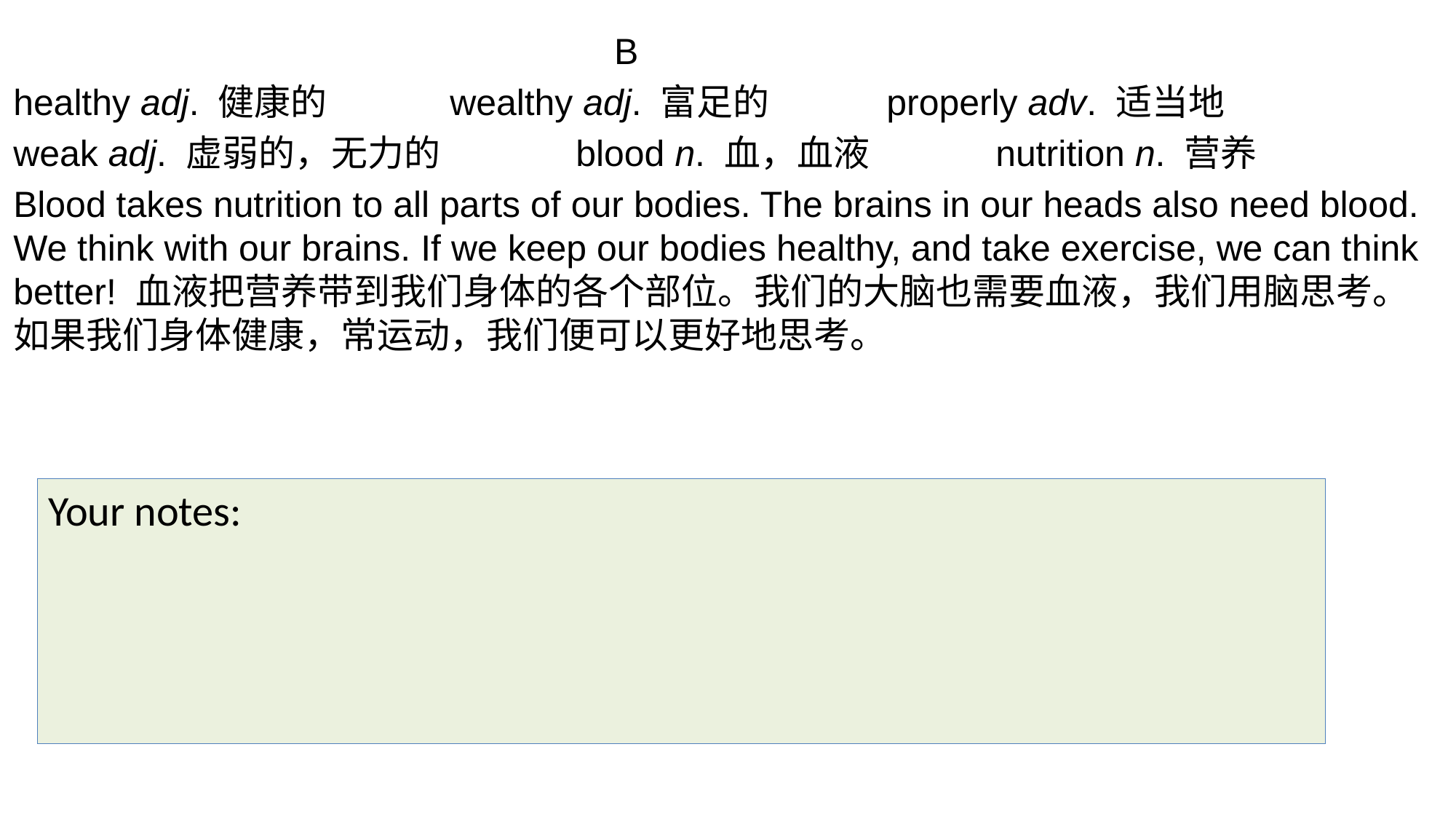

B
healthy adj. 健康的 		wealthy adj. 富足的 	properly adv. 适当地
weak adj. 虚弱的，无力的		 blood n. 血，血液 		nutrition n. 营养
Blood takes nutrition to all parts of our bodies. The brains in our heads also need blood. We think with our brains. If we keep our bodies healthy, and take exercise, we can think better! 血液把营养带到我们身体的各个部位。我们的大脑也需要血液，我们用脑思考。如果我们身体健康，常运动，我们便可以更好地思考。
Your notes: